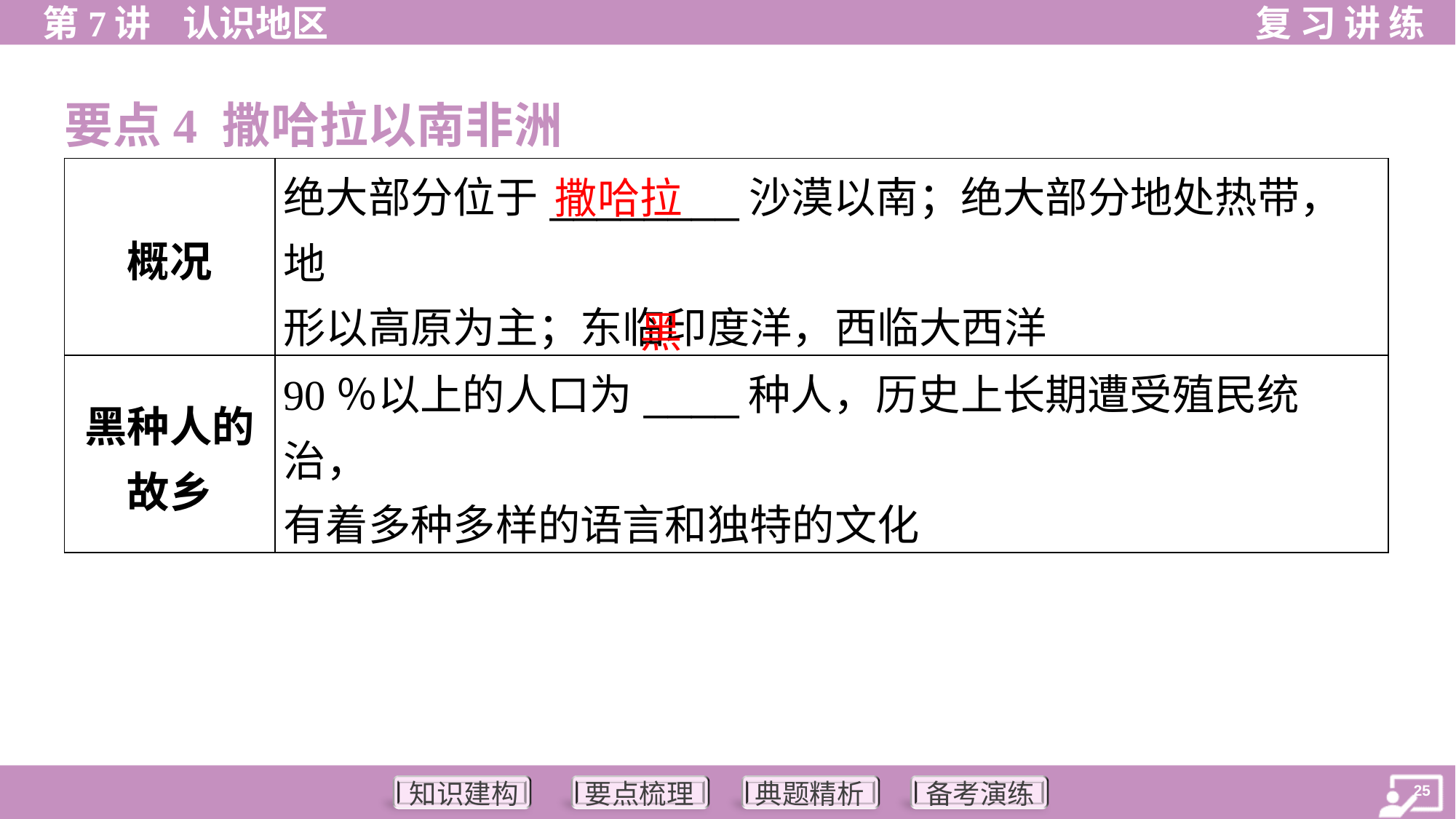

要点4 撒哈拉以南非洲
| 概况 | 绝大部分位于\_\_\_\_\_\_\_\_沙漠以南；绝大部分地处热带，地 形以高原为主；东临印度洋，西临大西洋 |
| --- | --- |
| 黑种人的 故乡 | 90％以上的人口为\_\_\_\_种人，历史上长期遭受殖民统治， 有着多种多样的语言和独特的文化 |
撒哈拉
黑